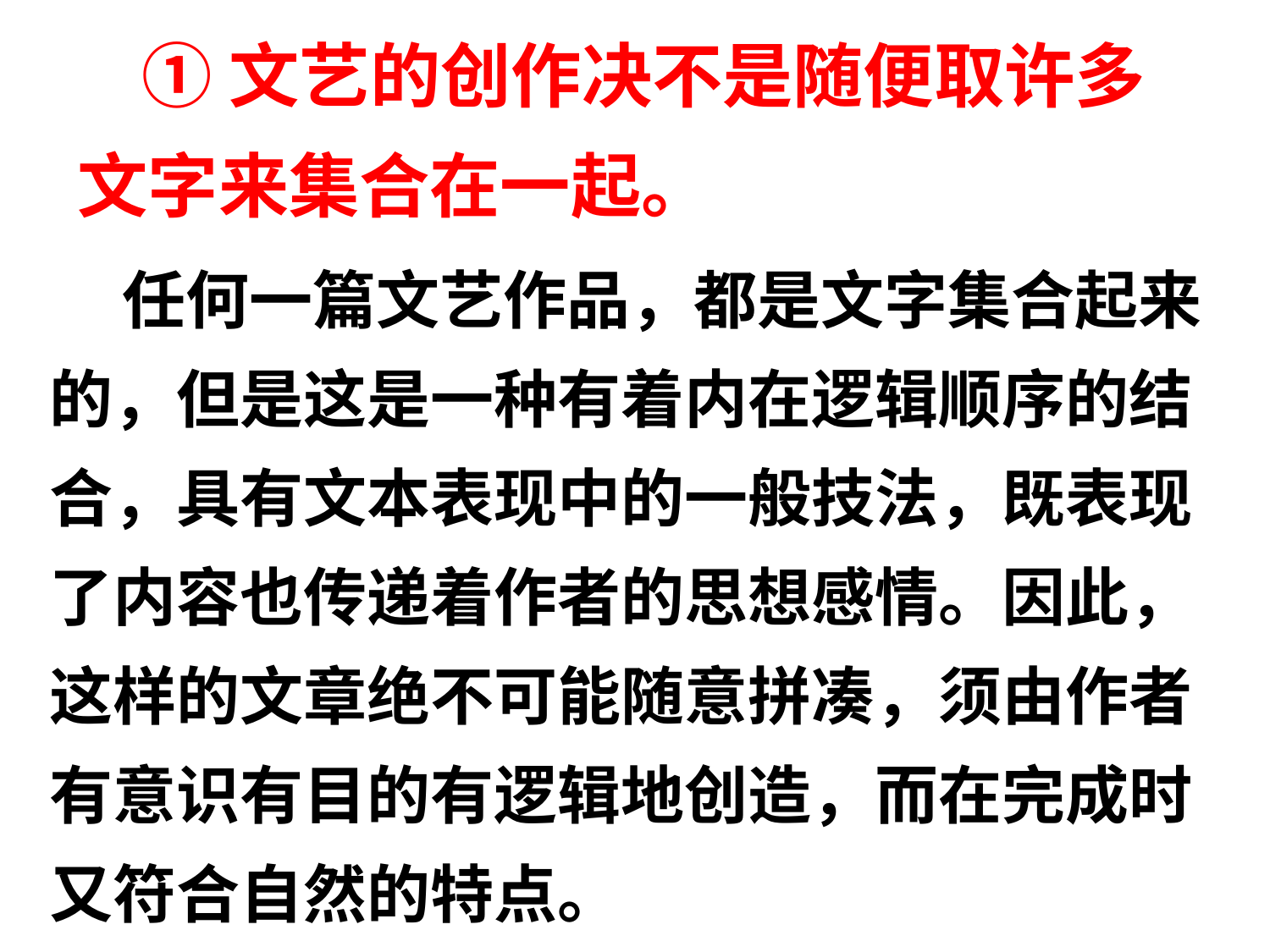

①文艺的创作决不是随便取许多文字来集合在一起。
    任何一篇文艺作品，都是文字集合起来的，但是这是一种有着内在逻辑顺序的结合，具有文本表现中的一般技法，既表现了内容也传递着作者的思想感情。因此，这样的文章绝不可能随意拼凑，须由作者有意识有目的有逻辑地创造，而在完成时又符合自然的特点。